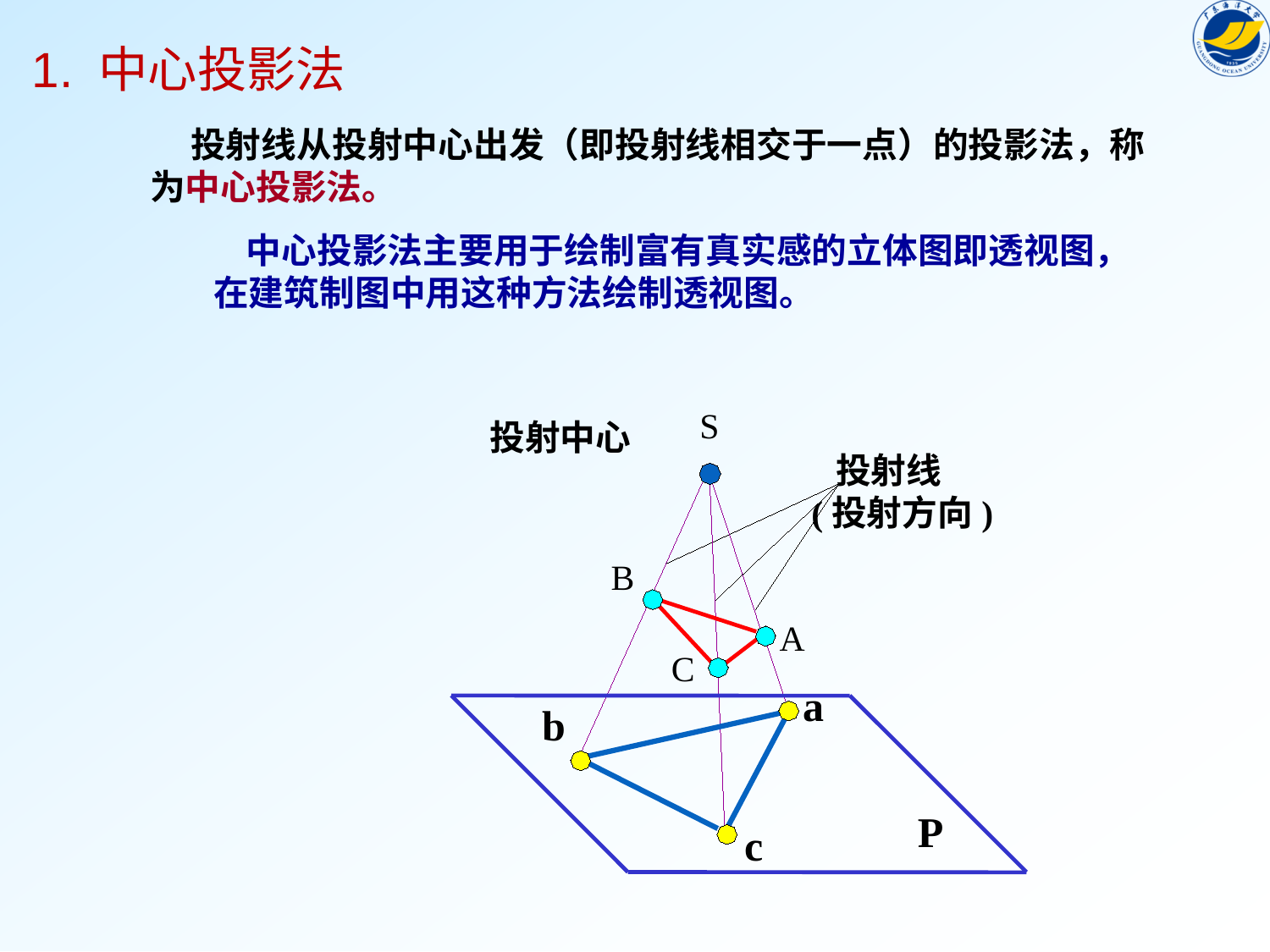

1. 中心投影法
    投射线从投射中心出发（即投射线相交于一点）的投影法，称为中心投影法。
   中心投影法主要用于绘制富有真实感的立体图即透视图，在建筑制图中用这种方法绘制透视图。
S
投射中心
  投射线
(投射方向)

B

A

C

a
b

P

c